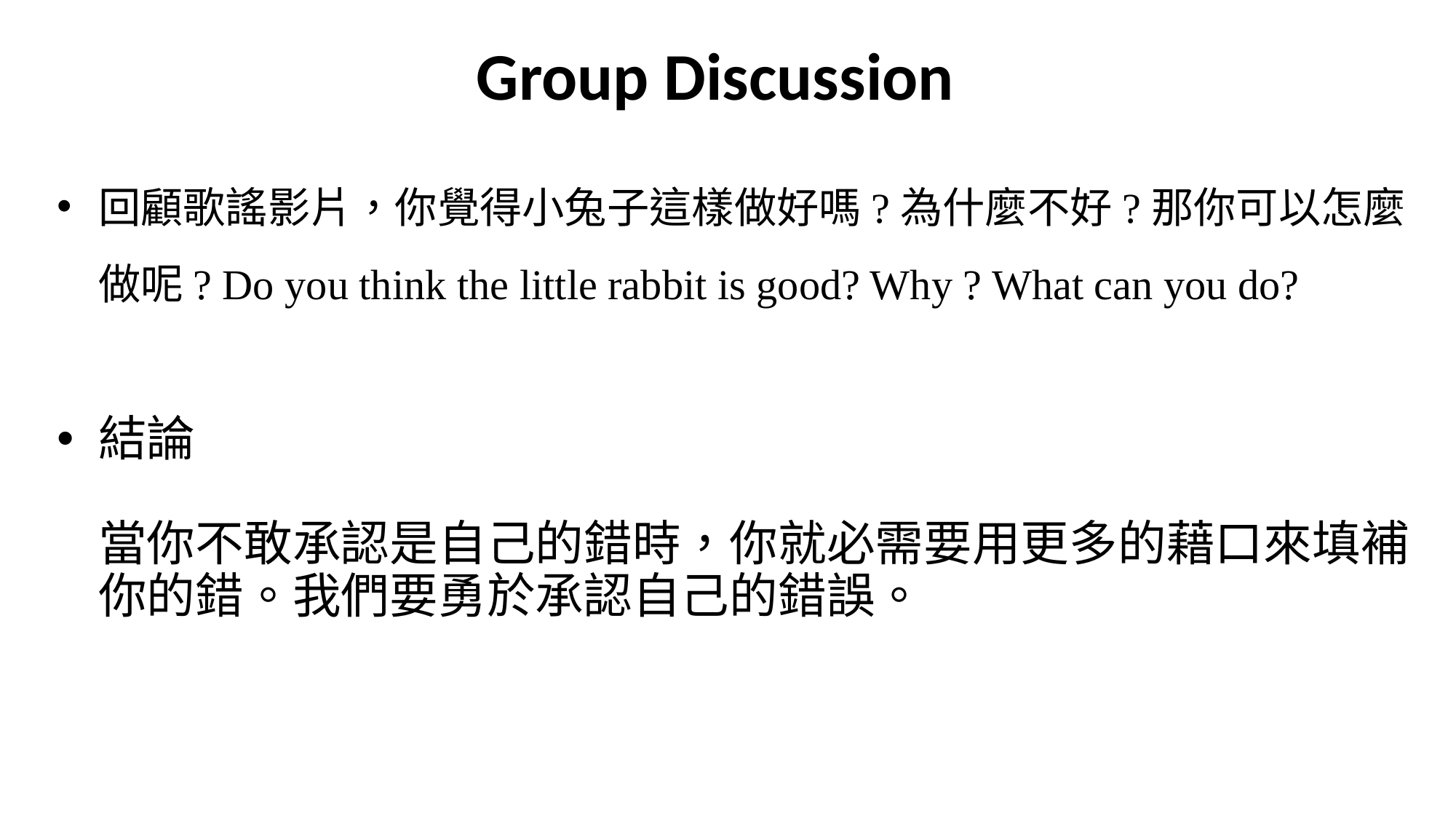

# Group Discussion
回顧歌謠影片，你覺得小兔子這樣做好嗎?為什麼不好?那你可以怎麼做呢? Do you think the little rabbit is good? Why ? What can you do?

結論
當你不敢承認是自己的錯時，你就必需要用更多的藉口來填補你的錯。我們要勇於承認自己的錯誤。